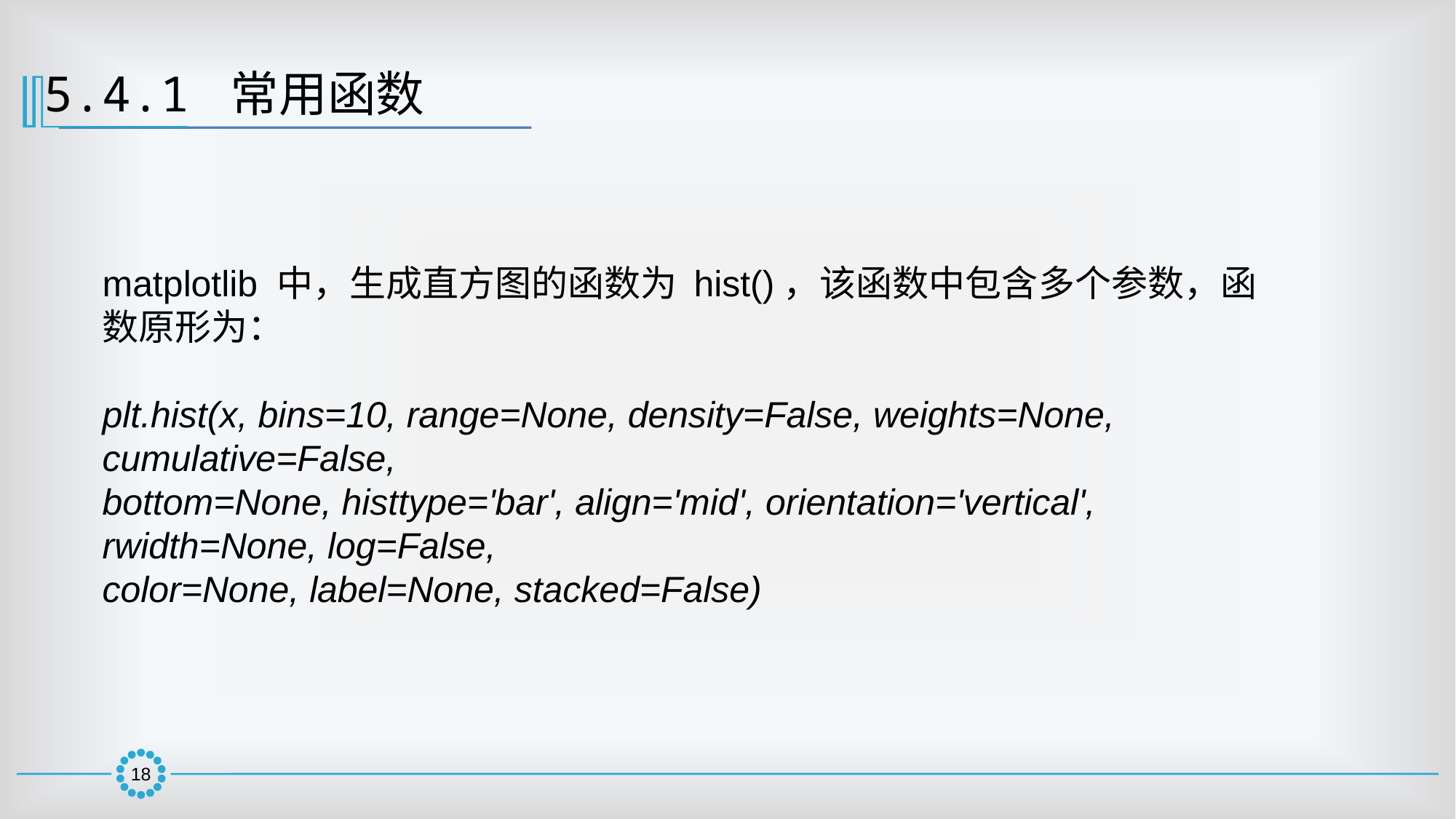

5.4.1 常用函数

matplotlib 中，生成直方图的函数为 hist()，该函数中包含多个参数，函数原形为：

plt.hist(x, bins=10, range=None, density=False, weights=None, cumulative=False,
bottom=None, histtype='bar', align='mid', orientation='vertical', rwidth=None, log=False,
color=None, label=None, stacked=False)

18